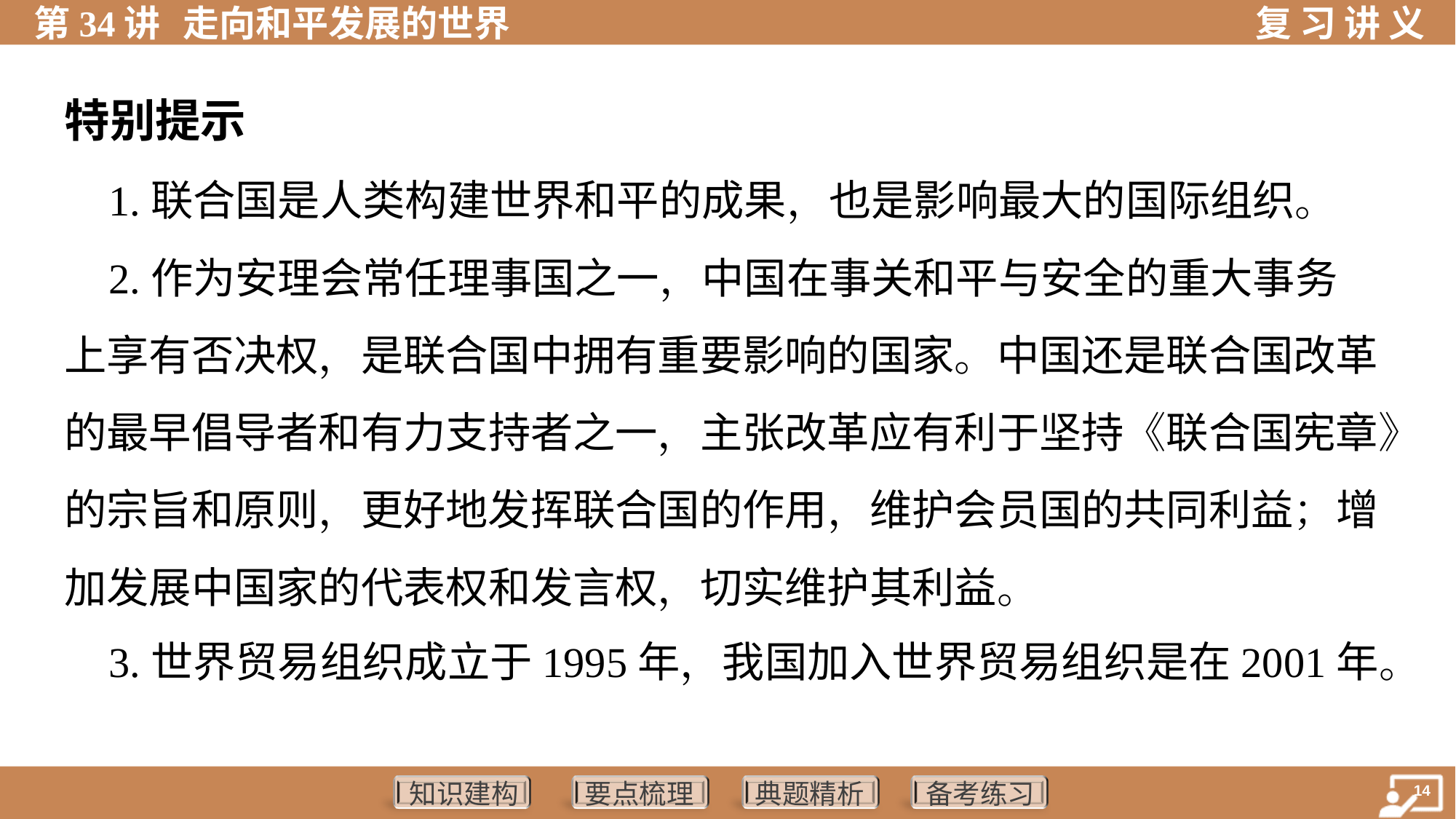

特别提示
    1.联合国是人类构建世界和平的成果，也是影响最大的国际组织。
    2.作为安理会常任理事国之一，中国在事关和平与安全的重大事务
上享有否决权，是联合国中拥有重要影响的国家。中国还是联合国改革
的最早倡导者和有力支持者之一，主张改革应有利于坚持《联合国宪章》
的宗旨和原则，更好地发挥联合国的作用，维护会员国的共同利益；增
加发展中国家的代表权和发言权，切实维护其利益。
    3.世界贸易组织成立于1995年，我国加入世界贸易组织是在2001年。